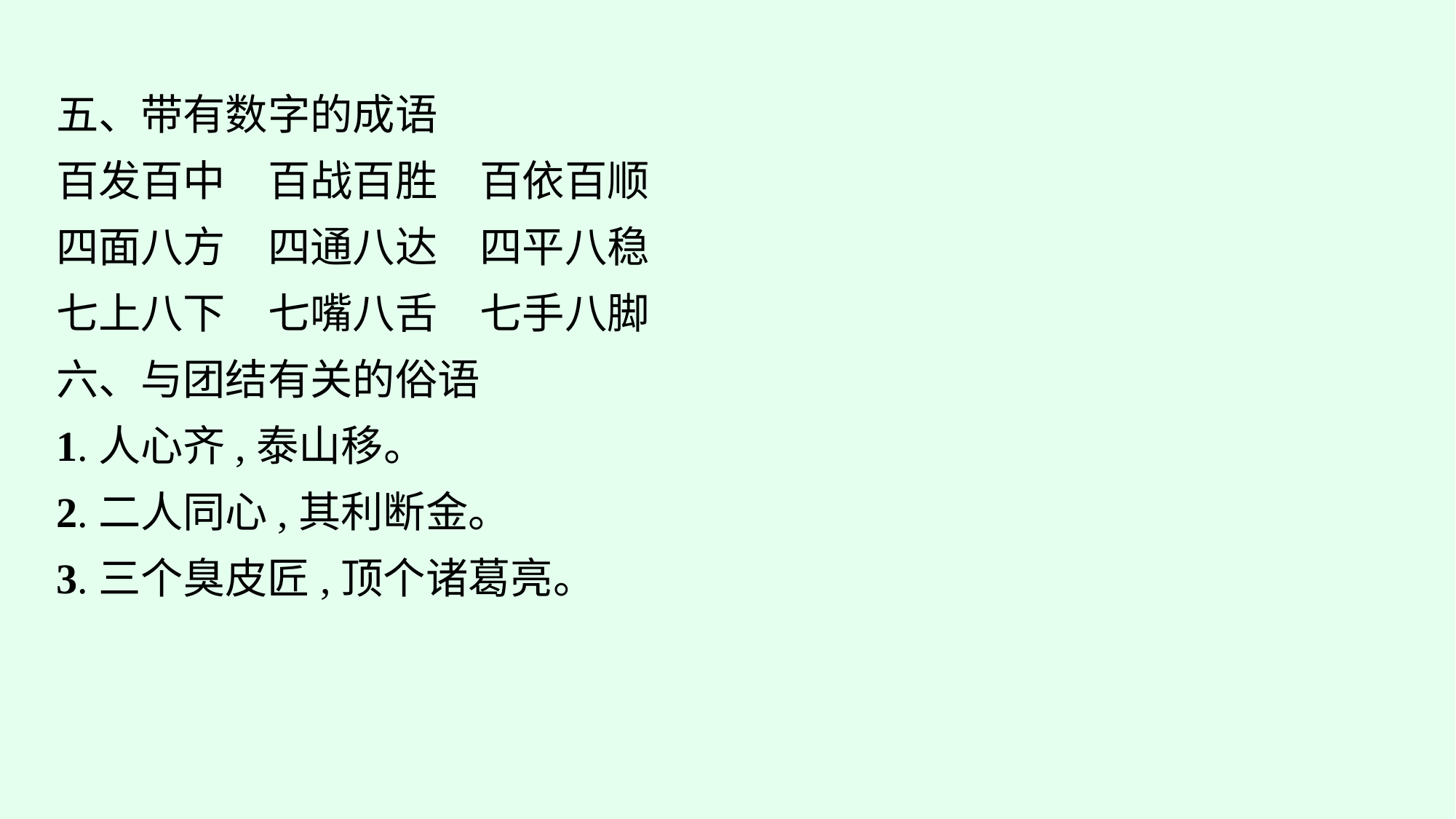

五、带有数字的成语
百发百中　百战百胜　百依百顺
四面八方　四通八达　四平八稳
七上八下　七嘴八舌　七手八脚
六、与团结有关的俗语
1.人心齐,泰山移。
2.二人同心,其利断金。
3.三个臭皮匠,顶个诸葛亮。